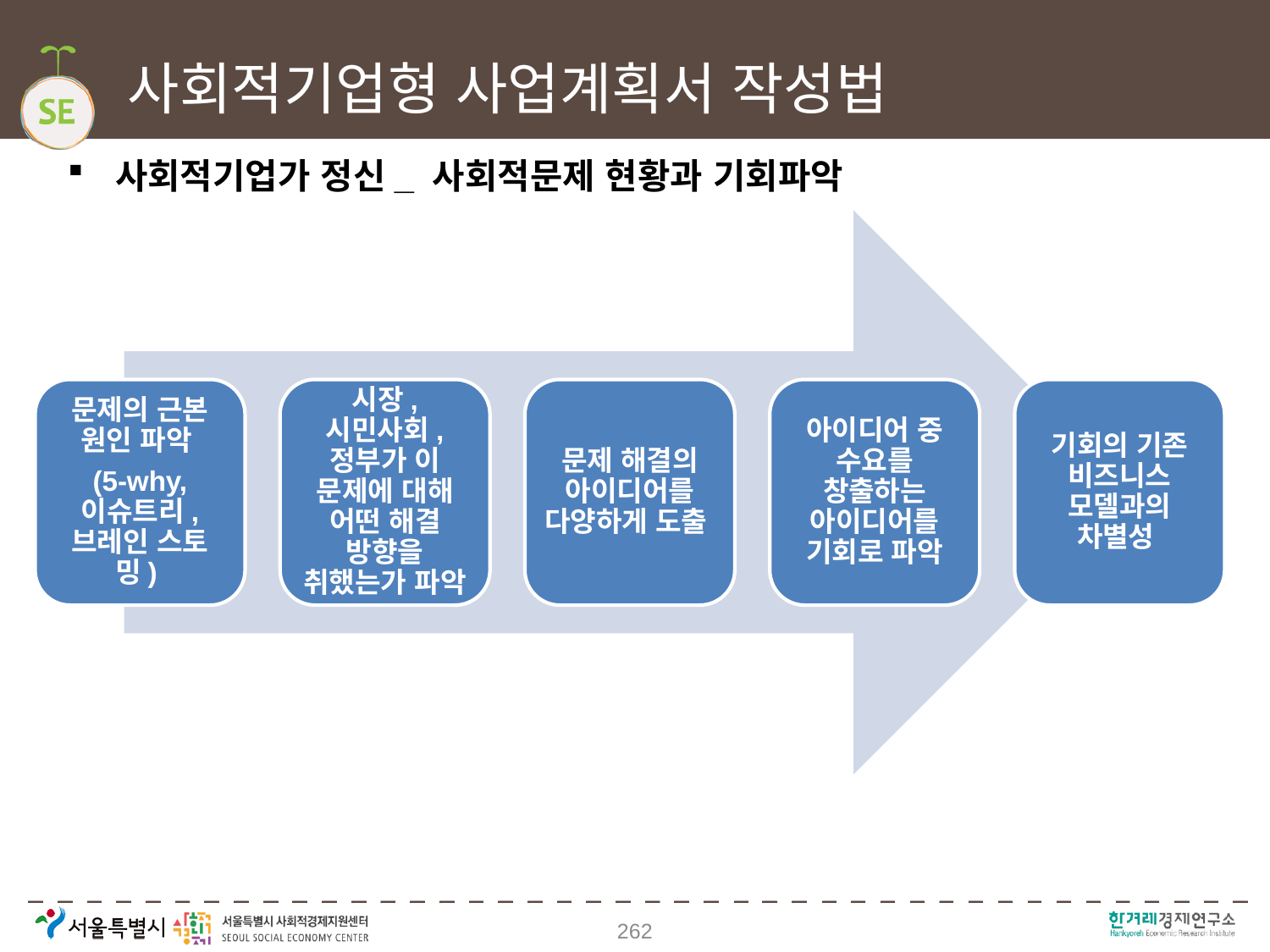

# 사회적기업형 사업계획서 작성법
사회적기업가 정신_ 사회적문제 현황과 기회파악

문제의 근본 원인 파악
(5-why, 이슈트리, 브레인 스토밍)
시장, 시민사회, 정부가 이 문제에 대해 어떤 해결 방향을 취했는가 파악
문제 해결의 아이디어를 다양하게 도출
아이디어 중 수요를 창출하는 아이디어를 기회로 파악
기회의 기존 비즈니스 모델과의 차별성
262